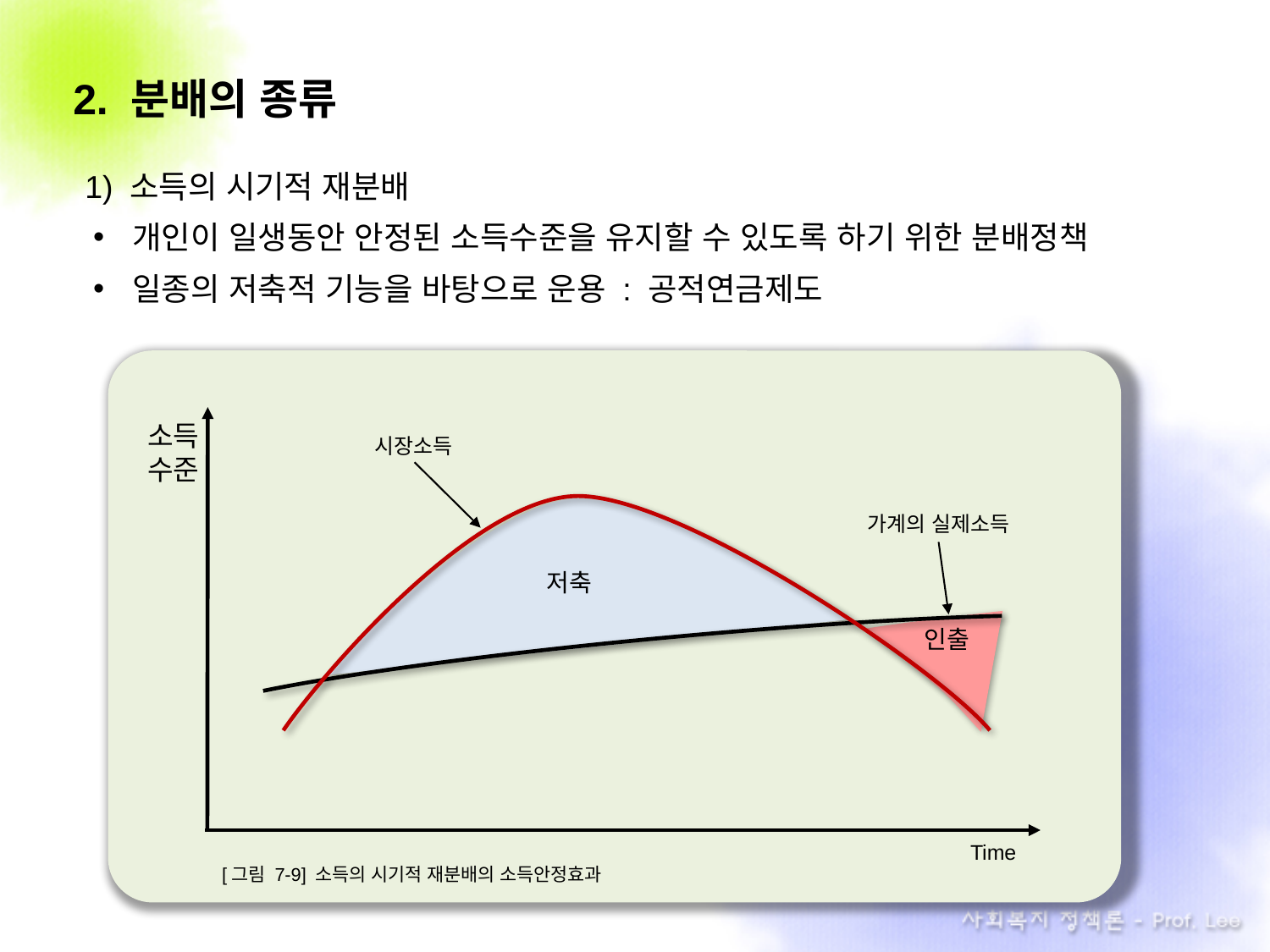

2. 분배의 종류

1) 소득의 시기적 재분배
개인이 일생동안 안정된 소득수준을 유지할 수 있도록 하기 위한 분배정책
일종의 저축적 기능을 바탕으로 운용 : 공적연금제도

소득수준
시장소득

가계의 실제소득
저축

인출
Time
[그림 7-9] 소득의 시기적 재분배의 소득안정효과